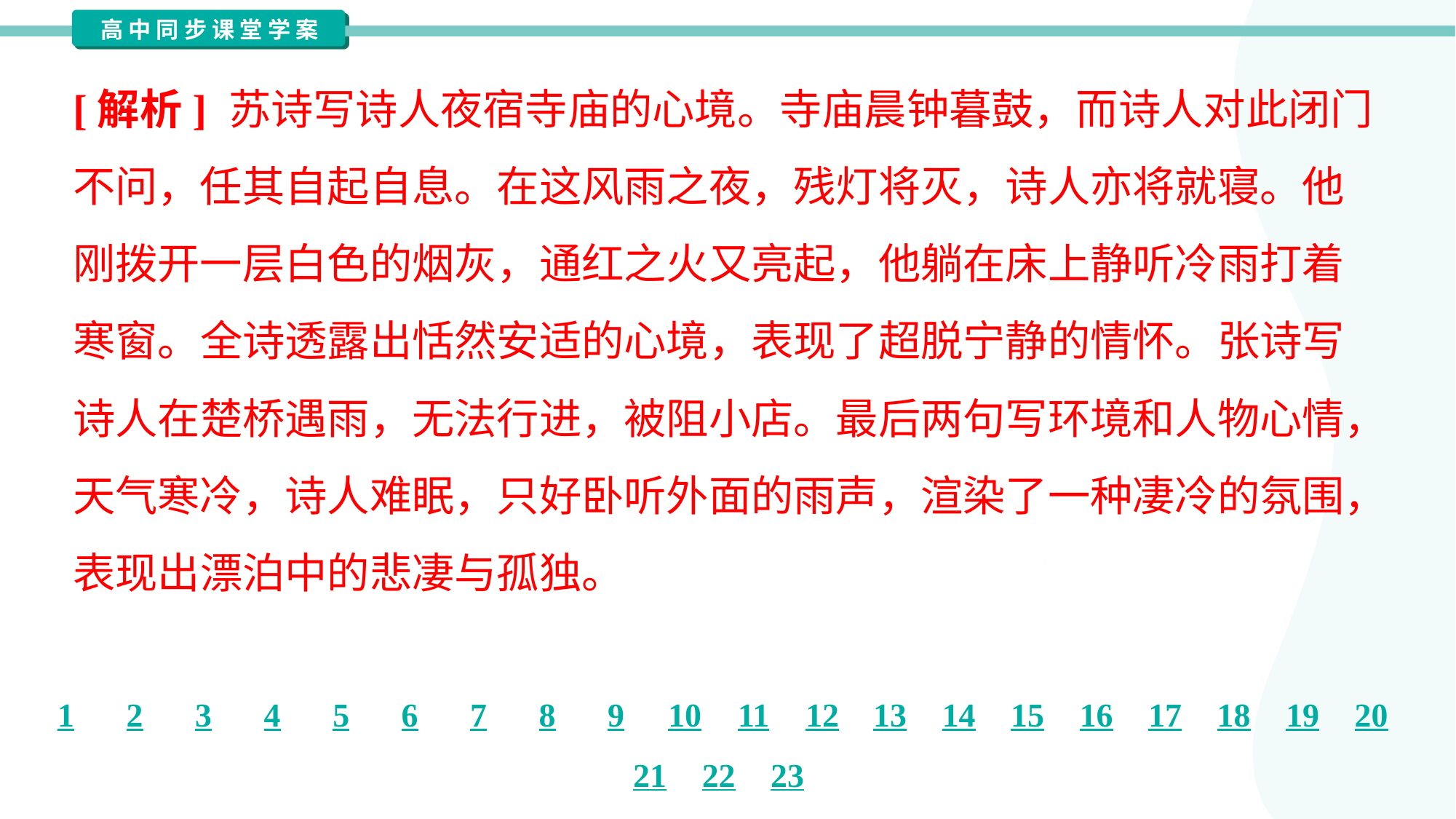

[解析] 苏诗写诗人夜宿寺庙的心境。寺庙晨钟暮鼓，而诗人对此闭门
不问，任其自起自息。在这风雨之夜，残灯将灭，诗人亦将就寝。他
刚拨开一层白色的烟灰，通红之火又亮起，他躺在床上静听冷雨打着
寒窗。全诗透露出恬然安适的心境，表现了超脱宁静的情怀。张诗写
诗人在楚桥遇雨，无法行进，被阻小店。最后两句写环境和人物心情，
天气寒冷，诗人难眠，只好卧听外面的雨声，渲染了一种凄冷的氛围，
表现出漂泊中的悲凄与孤独。